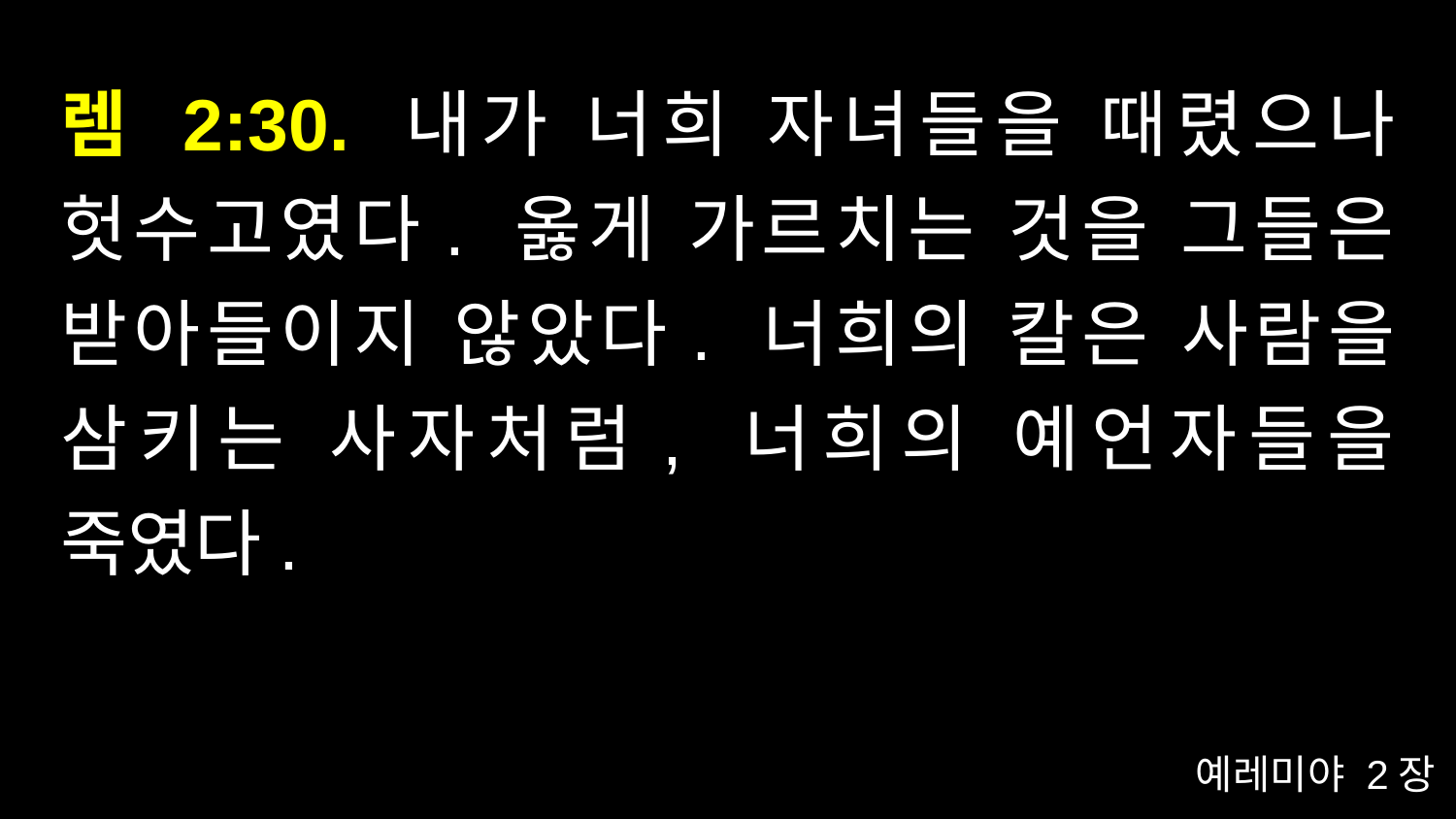

# 렘 2:30. 내가 너희 자녀들을 때렸으나 헛수고였다. 옳게 가르치는 것을 그들은 받아들이지 않았다. 너희의 칼은 사람을 삼키는 사자처럼, 너희의 예언자들을 죽였다.
예레미야 2장